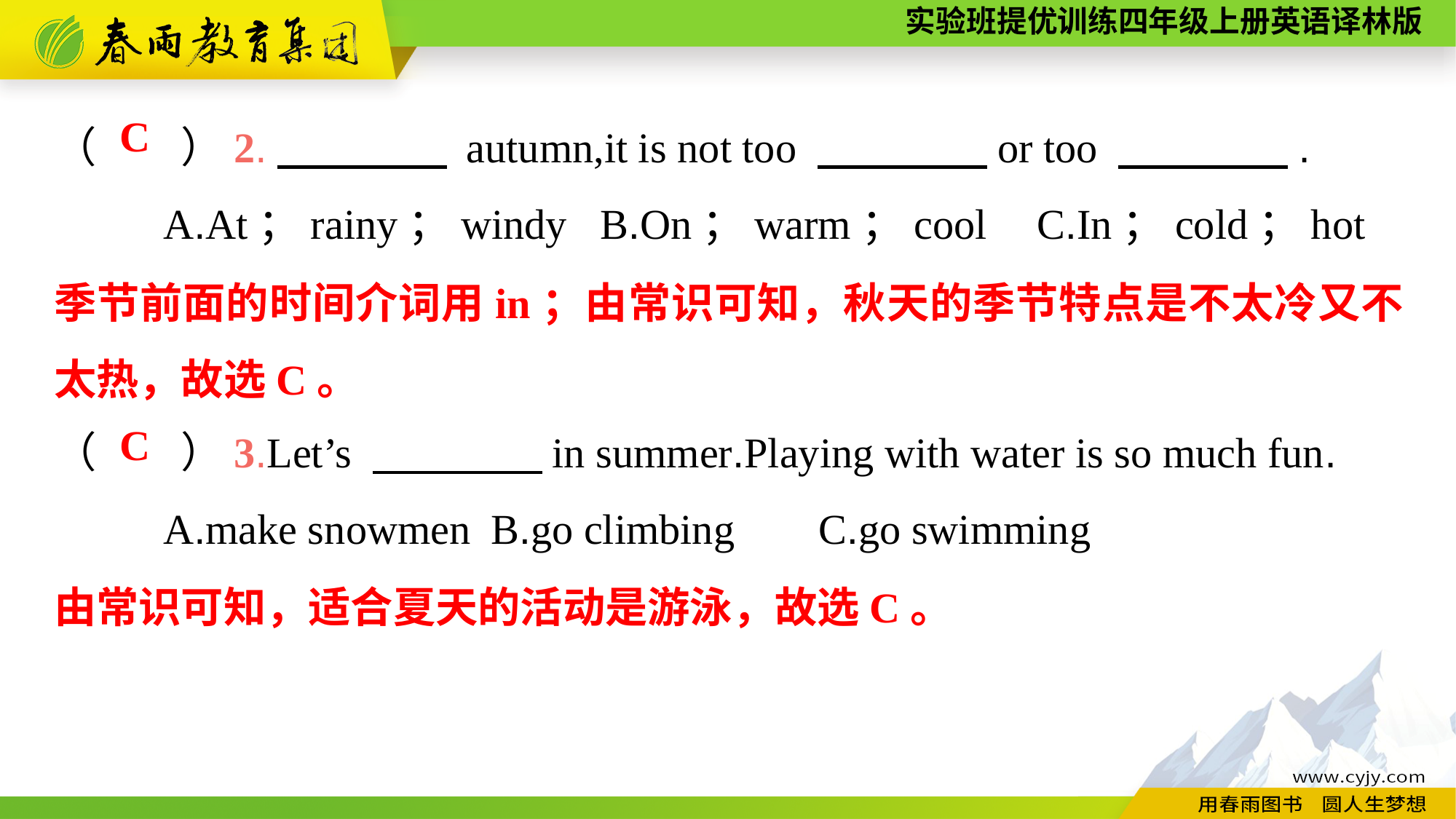

（　　）2.　　　　 autumn,it is not too 　　　　or too 　　　　.
	A.At；rainy；windy	B.On；warm；cool	C.In；cold；hot

（　　）3.Let’s 　　　　in summer.Playing with water is so much fun.
	A.make snowmen	B.go climbing	C.go swimming
C
季节前面的时间介词用in；由常识可知，秋天的季节特点是不太冷又不太热，故选C。
C
由常识可知，适合夏天的活动是游泳，故选C。